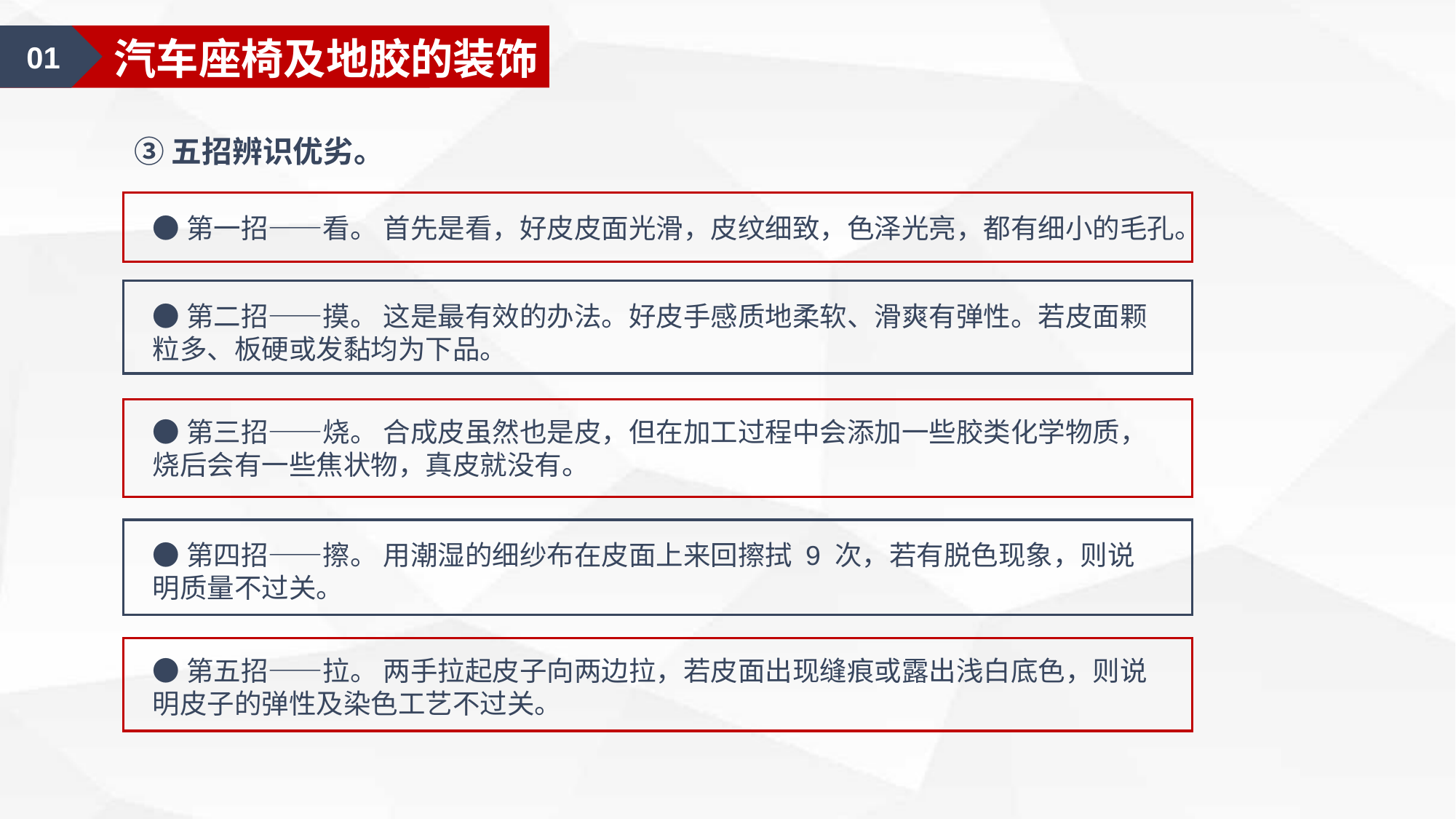

01
涂料的基础知识

01
汽车座椅及地胶的装饰
③五招辨识优劣。

●第一招——看。 首先是看，好皮皮面光滑，皮纹细致，色泽光亮，都有细小的毛孔。

●第二招——摸。 这是最有效的办法。好皮手感质地柔软、滑爽有弹性。若皮面颗粒多、板硬或发黏均为下品。

●第三招——烧。 合成皮虽然也是皮，但在加工过程中会添加一些胶类化学物质，烧后会有一些焦状物，真皮就没有。

●第四招——擦。 用潮湿的细纱布在皮面上来回擦拭 9 次，若有脱色现象，则说明质量不过关。

●第五招——拉。 两手拉起皮子向两边拉，若皮面出现缝痕或露出浅白底色，则说明皮子的弹性及染色工艺不过关。